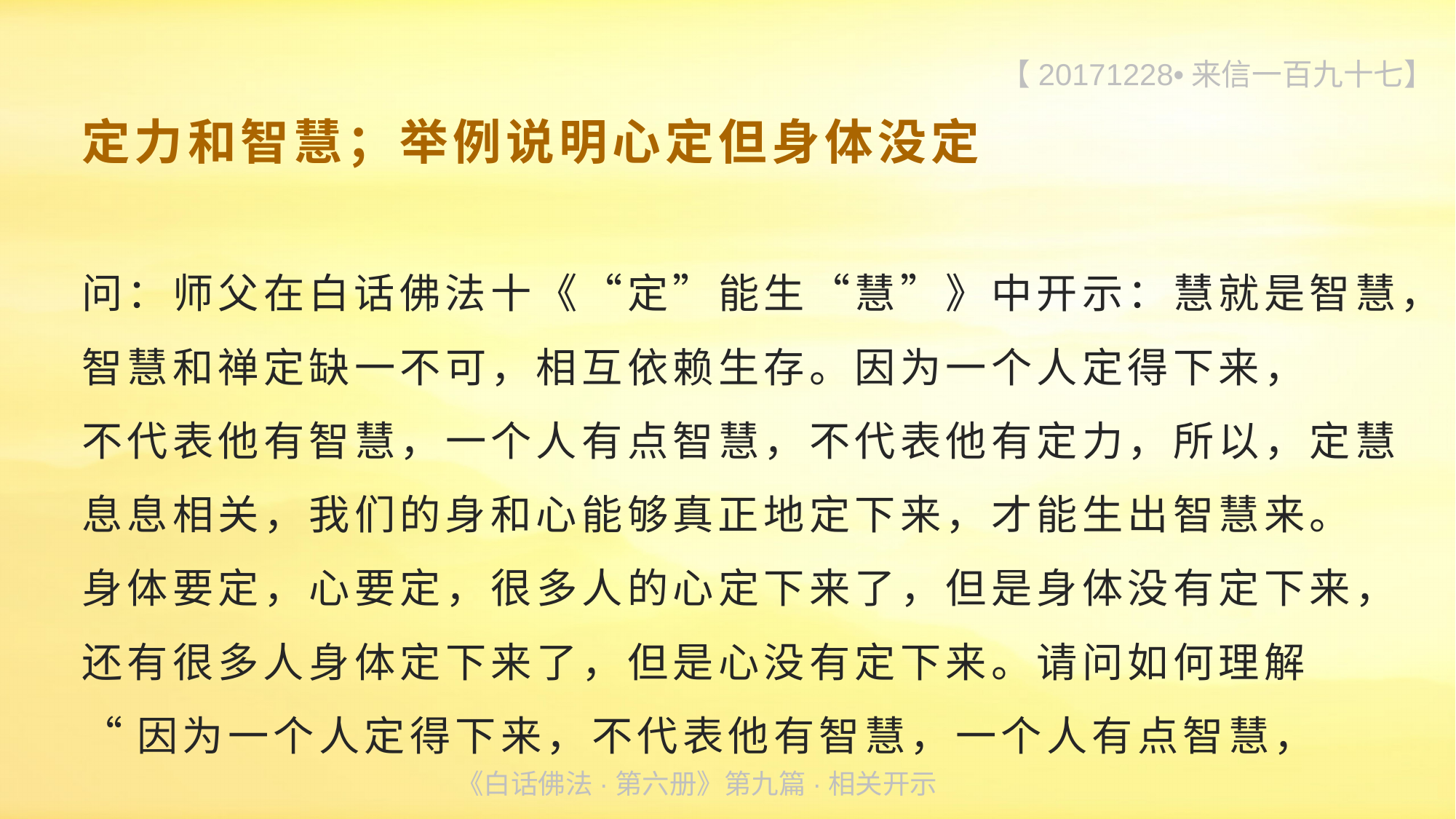

【20171228•来信一百九十七】
定力和智慧；举例说明心定但身体没定

问：师父在白话佛法十《“定”能生“慧”》中开示：慧就是智慧，智慧和禅定缺一不可，相互依赖生存。因为一个人定得下来，
不代表他有智慧，一个人有点智慧，不代表他有定力，所以，定慧息息相关，我们的身和心能够真正地定下来，才能生出智慧来。
身体要定，心要定，很多人的心定下来了，但是身体没有定下来，还有很多人身体定下来了，但是心没有定下来。请问如何理解
“因为一个人定得下来，不代表他有智慧，一个人有点智慧，
《白话佛法·第六册》第九篇·相关开示